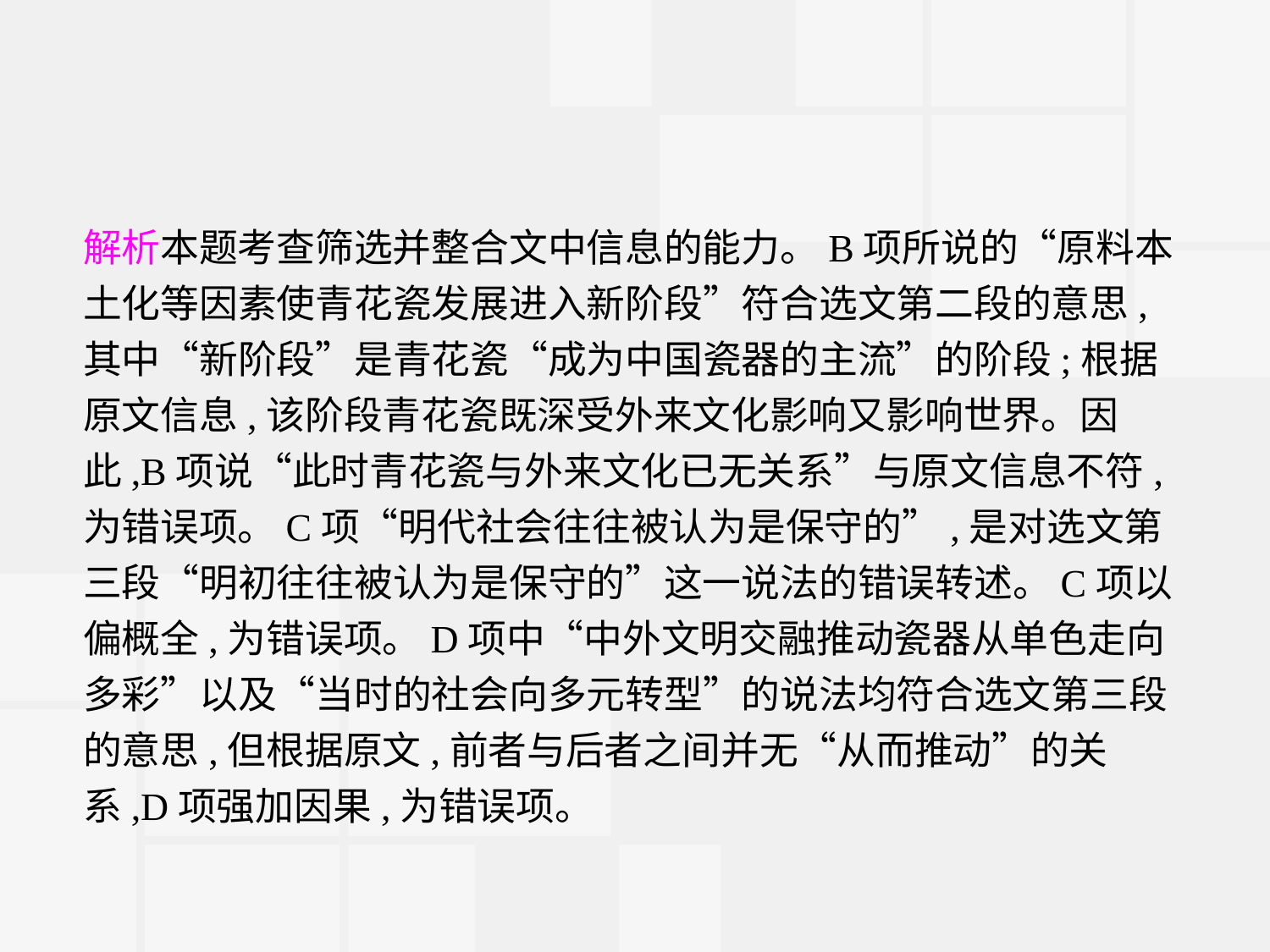

解析本题考查筛选并整合文中信息的能力。B项所说的“原料本土化等因素使青花瓷发展进入新阶段”符合选文第二段的意思,其中“新阶段”是青花瓷“成为中国瓷器的主流”的阶段;根据原文信息,该阶段青花瓷既深受外来文化影响又影响世界。因此,B项说“此时青花瓷与外来文化已无关系”与原文信息不符,为错误项。C项“明代社会往往被认为是保守的”,是对选文第三段“明初往往被认为是保守的”这一说法的错误转述。C项以偏概全,为错误项。D项中“中外文明交融推动瓷器从单色走向多彩”以及“当时的社会向多元转型”的说法均符合选文第三段的意思,但根据原文,前者与后者之间并无“从而推动”的关系,D项强加因果,为错误项。